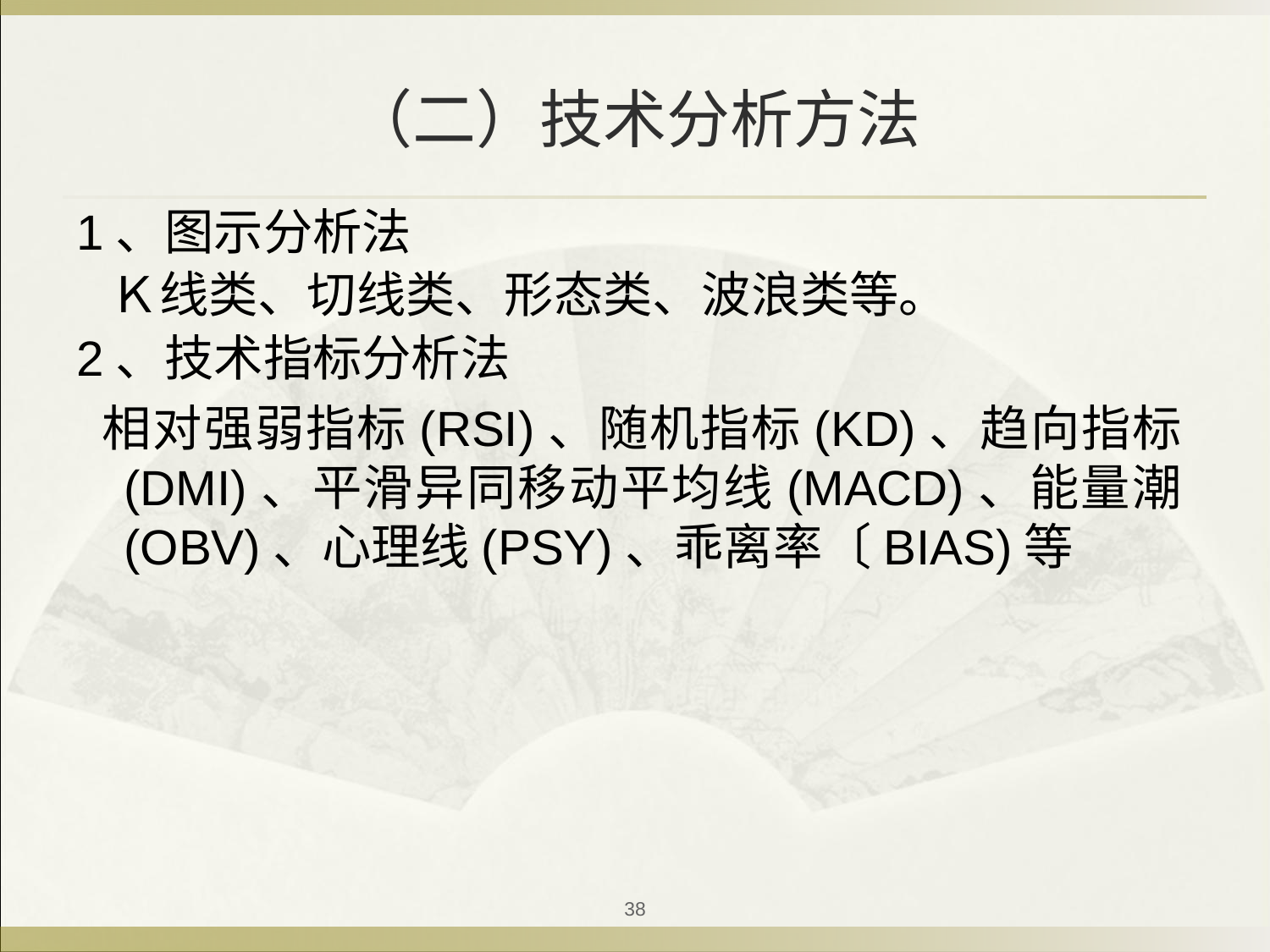

# （二）技术分析方法
1、图示分析法
  Ｋ线类、切线类、形态类、波浪类等。
2、技术指标分析法
 相对强弱指标(RSI)、随机指标(KD)、趋向指标(DMI)、平滑异同移动平均线(MACD)、能量潮(OBV)、心理线(PSY)、乖离率〔BIAS)等

38